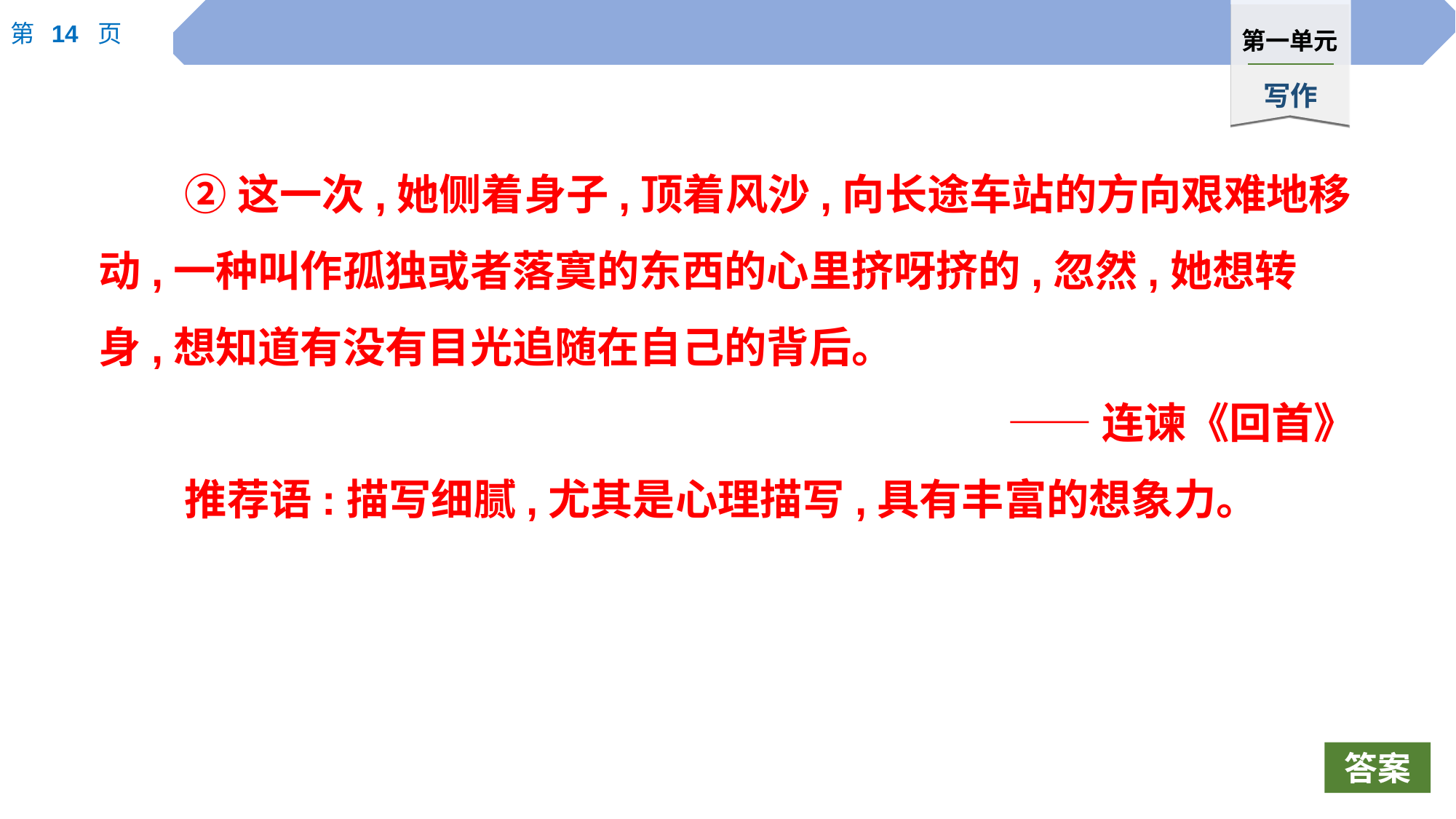

②这一次,她侧着身子,顶着风沙,向长途车站的方向艰难地移动,一种叫作孤独或者落寞的东西的心里挤呀挤的,忽然,她想转身,想知道有没有目光追随在自己的背后。
——连谏《回首》
推荐语:描写细腻,尤其是心理描写,具有丰富的想象力。
答案